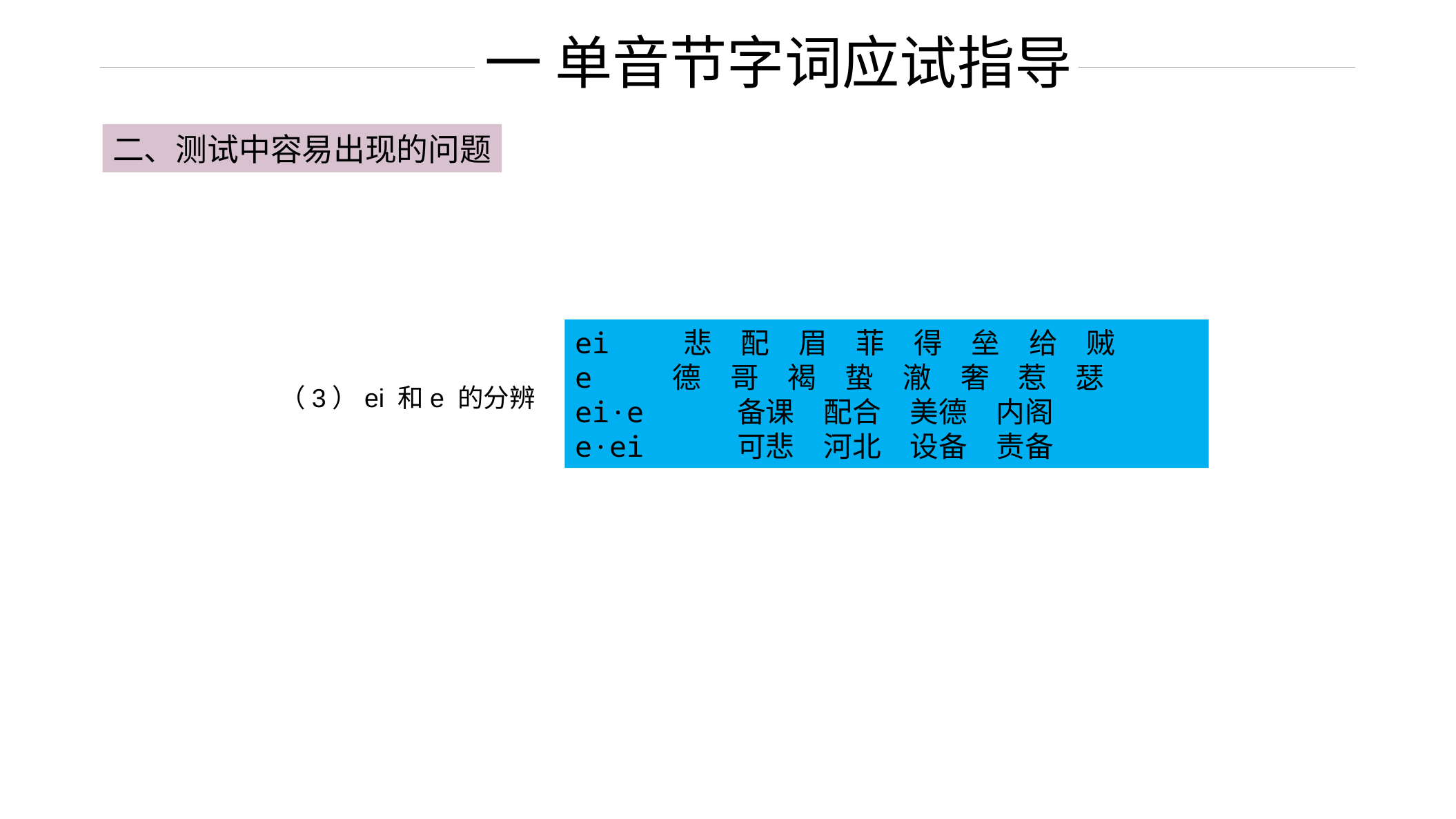

一 单音节字词应试指导
二、测试中容易出现的问题
ei　      悲　配　眉　菲　得　垒　给　贼
e　       德　哥　褐　蛰　澈　奢　惹　瑟
ei·e     备课　配合　美德　内阁
e·ei     可悲　河北　设备　责备
（3）ei 和e 的分辨